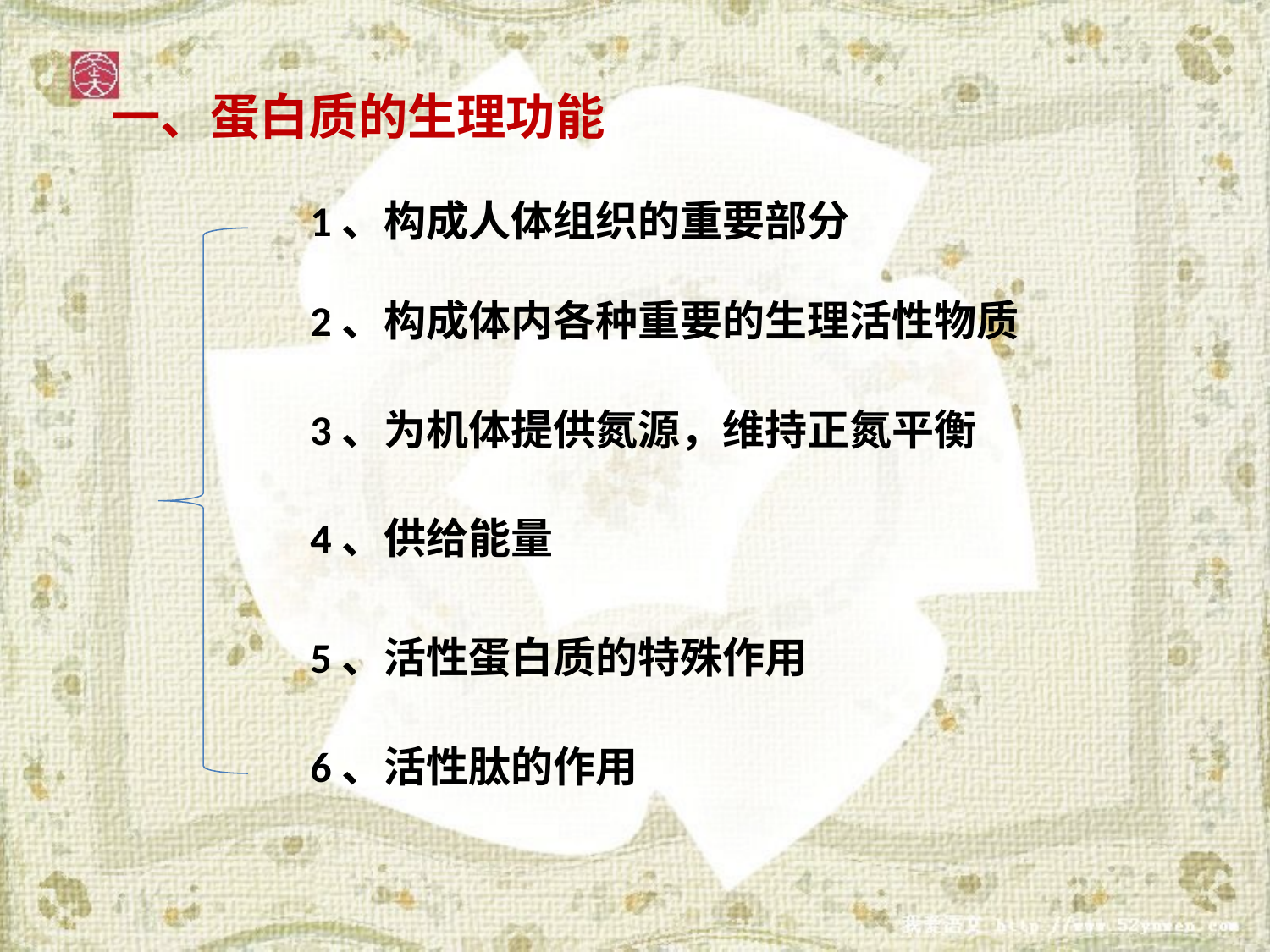

一、蛋白质的生理功能
1、构成人体组织的重要部分

2、构成体内各种重要的生理活性物质
3、为机体提供氮源，维持正氮平衡
4、供给能量
5、活性蛋白质的特殊作用
6、活性肽的作用